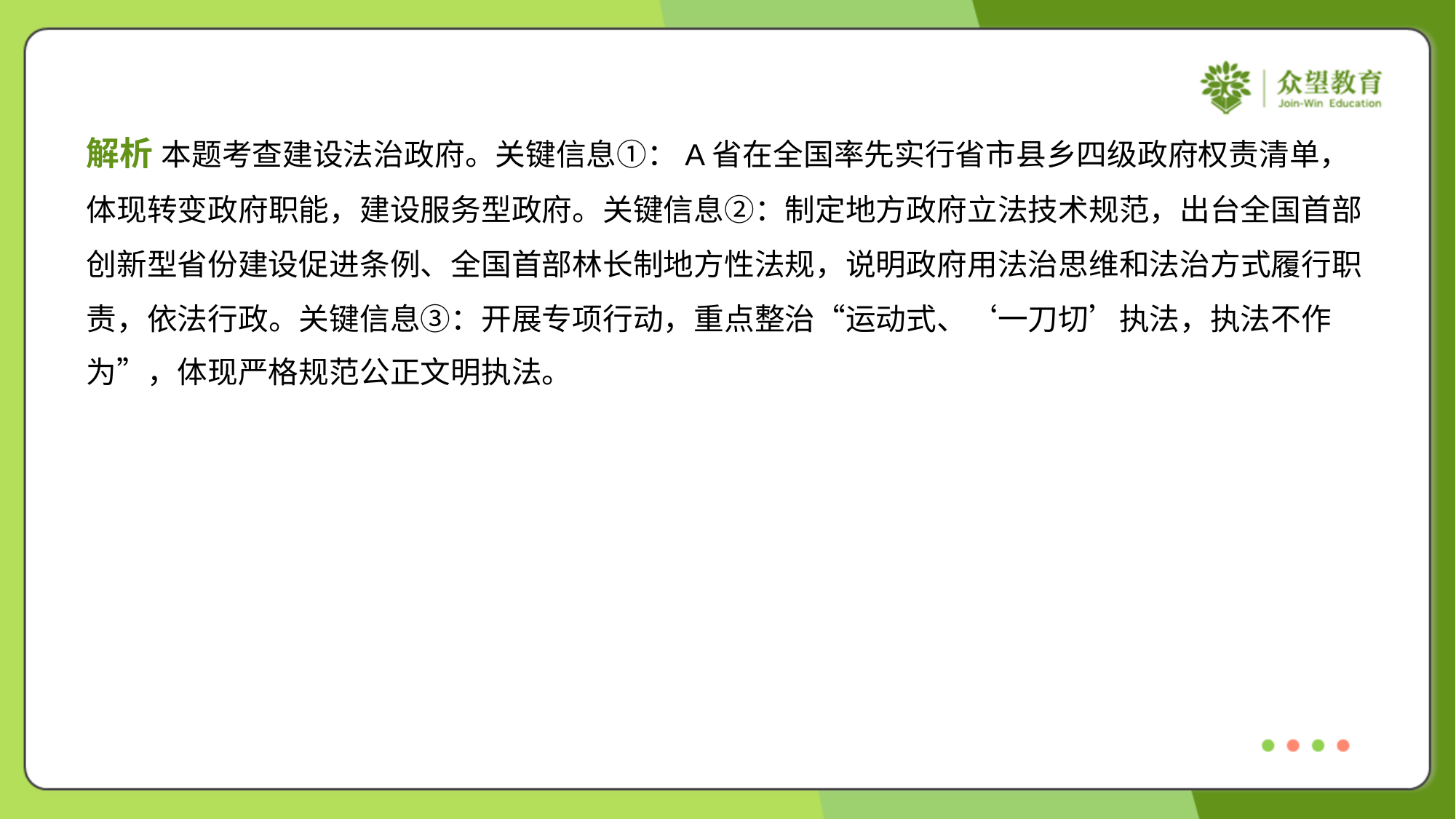

解析 本题考查建设法治政府。关键信息①：A省在全国率先实行省市县乡四级政府权责清单，
体现转变政府职能，建设服务型政府。关键信息②：制定地方政府立法技术规范，出台全国首部
创新型省份建设促进条例、全国首部林长制地方性法规，说明政府用法治思维和法治方式履行职
责，依法行政。关键信息③：开展专项行动，重点整治“运动式、‘一刀切’执法，执法不作
为”，体现严格规范公正文明执法。